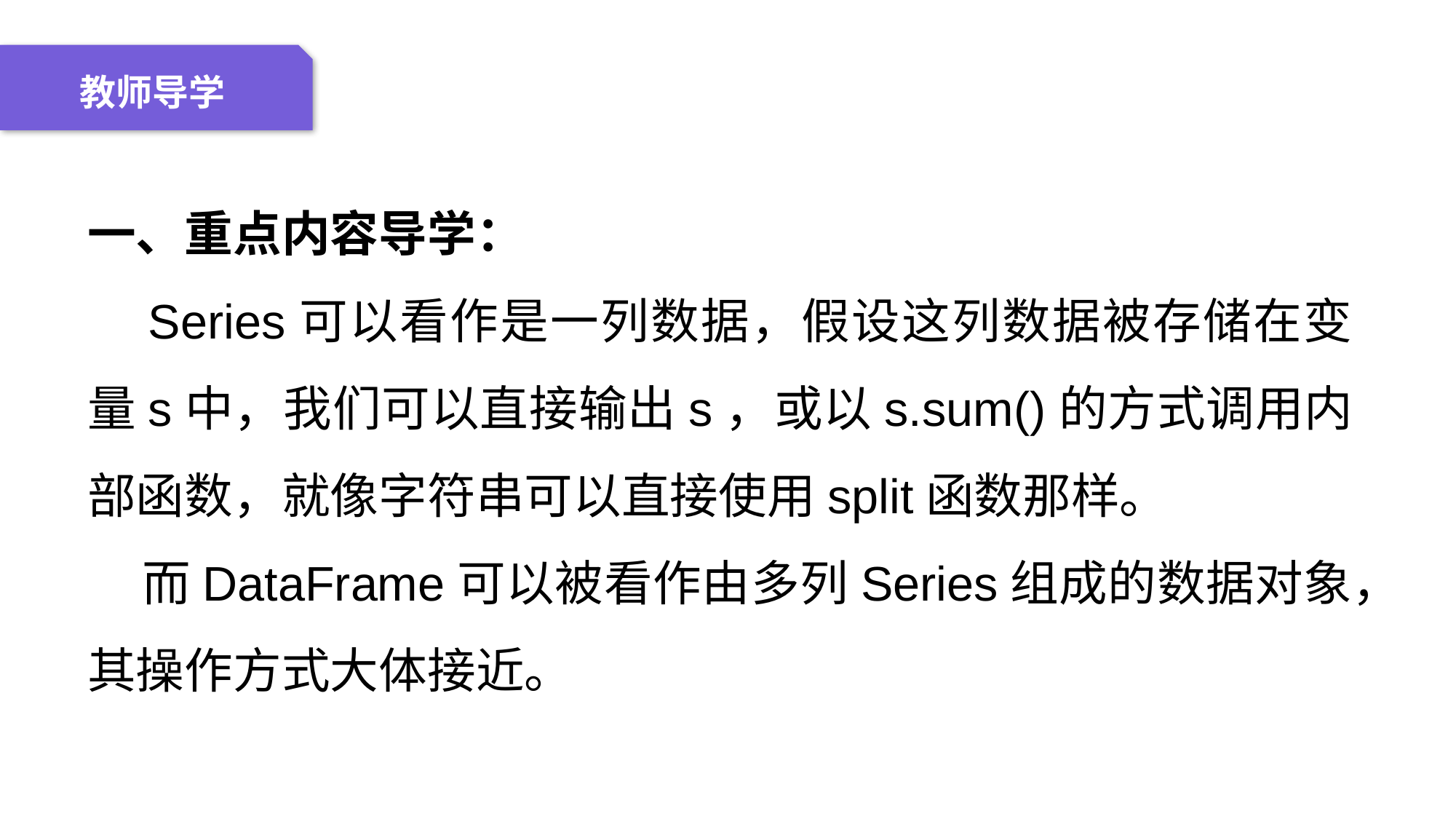

04 名词解释
01 准备过程
02 整体结构
03 重点说明
教师导学
一、重点内容导学：
    Series可以看作是一列数据，假设这列数据被存储在变量s中，我们可以直接输出s，或以s.sum()的方式调用内部函数，就像字符串可以直接使用split函数那样。
而DataFrame可以被看作由多列Series组成的数据对象，其操作方式大体接近。